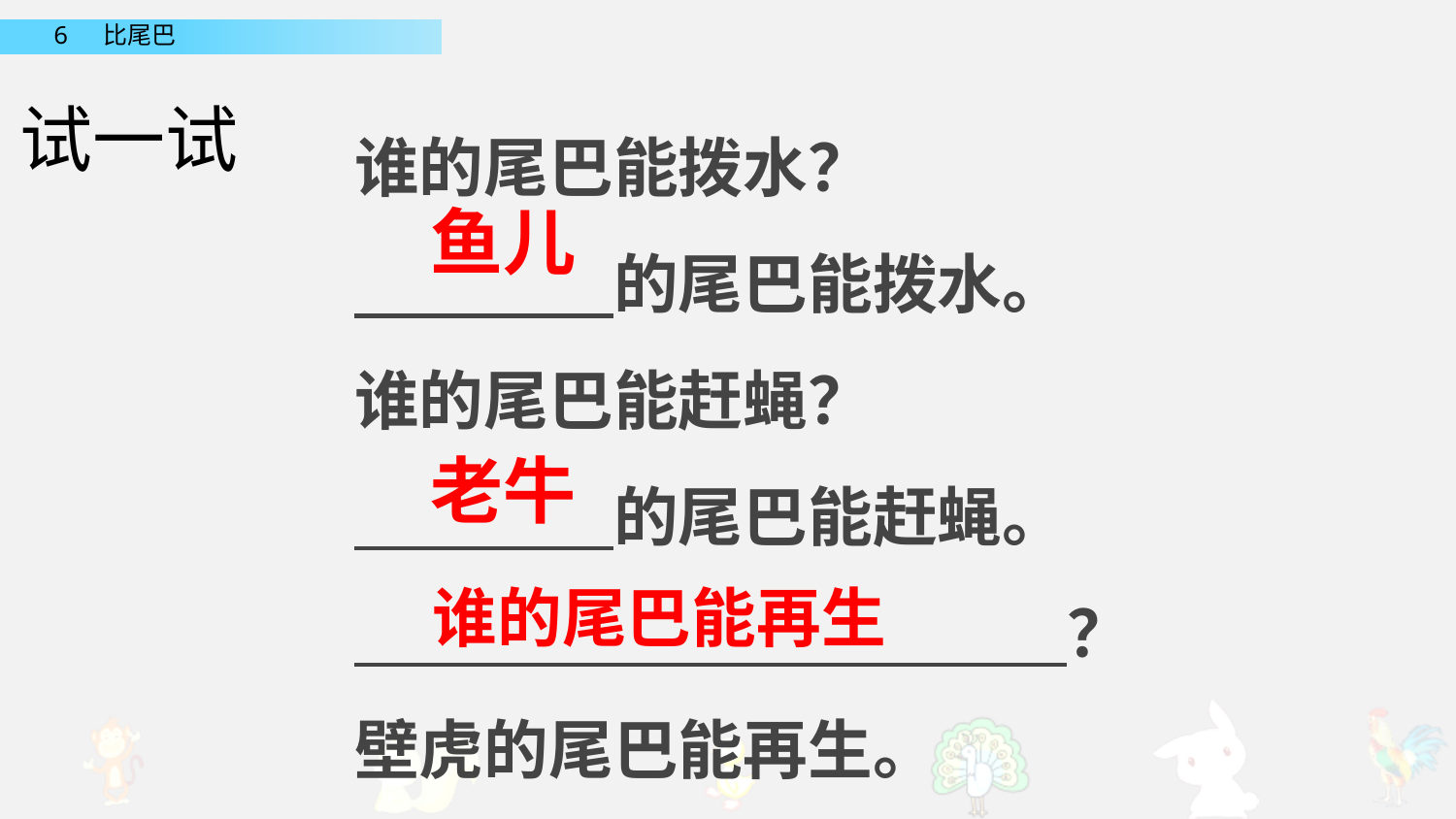

谁的尾巴能拨水？
　　　　的尾巴能拨水。
谁的尾巴能赶蝇？
　　　　的尾巴能赶蝇。
　　　　　　　　　　　？
壁虎的尾巴能再生。
试一试
鱼儿
老牛
谁的尾巴能再生